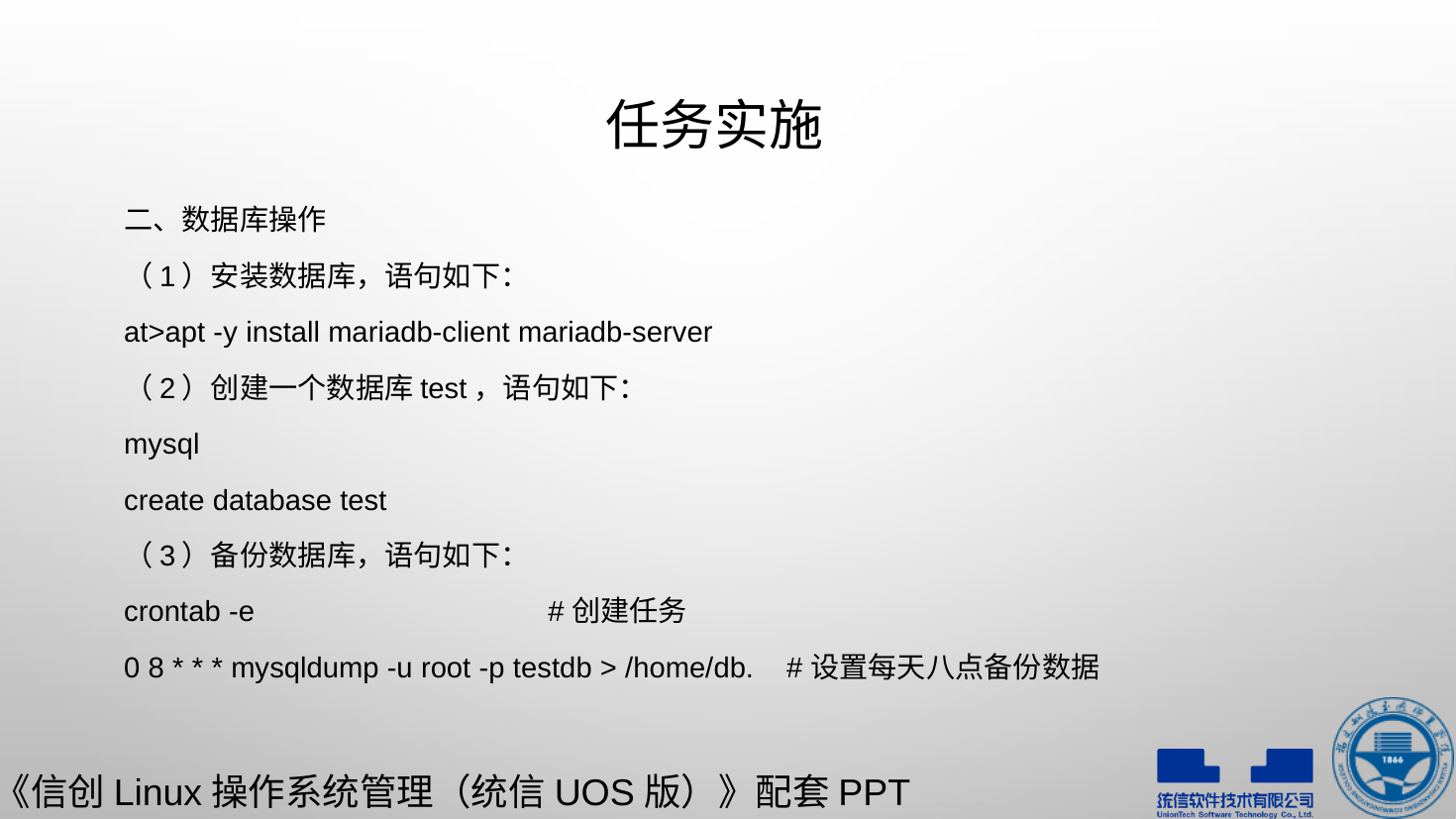

# 任务实施
二、数据库操作
（1）安装数据库，语句如下：
at>apt -y install mariadb-client mariadb-server
（2）创建一个数据库test，语句如下：
mysql
create database test
（3）备份数据库，语句如下：
crontab -e                                    #创建任务
0 8 * * * mysqldump -u root -p testdb > /home/db.    #设置每天八点备份数据